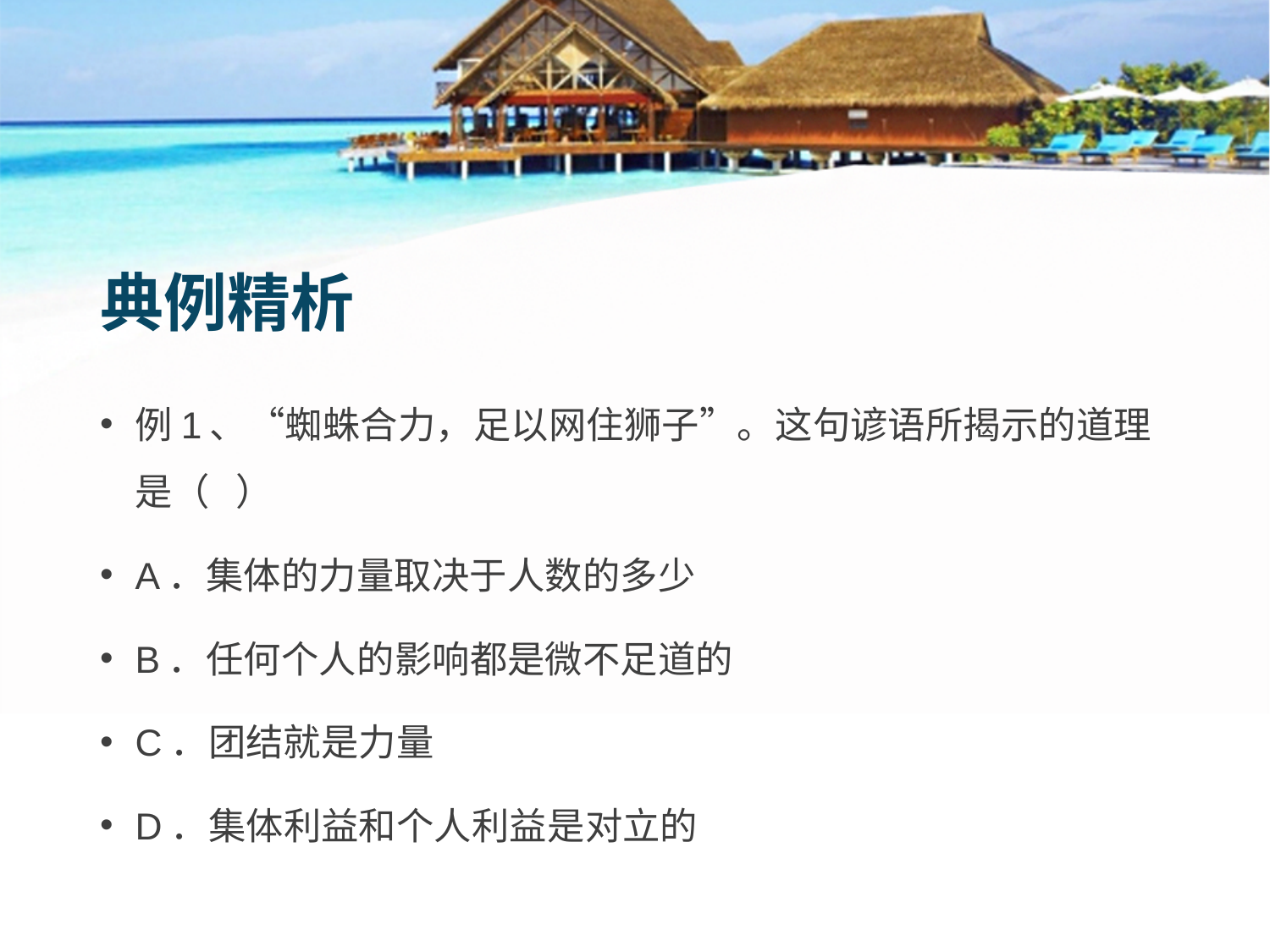

典例精析
例1、“蜘蛛合力，足以网住狮子”。这句谚语所揭示的道理是（   ）
A．集体的力量取决于人数的多少
B．任何个人的影响都是微不足道的
C．团结就是力量
D．集体利益和个人利益是对立的